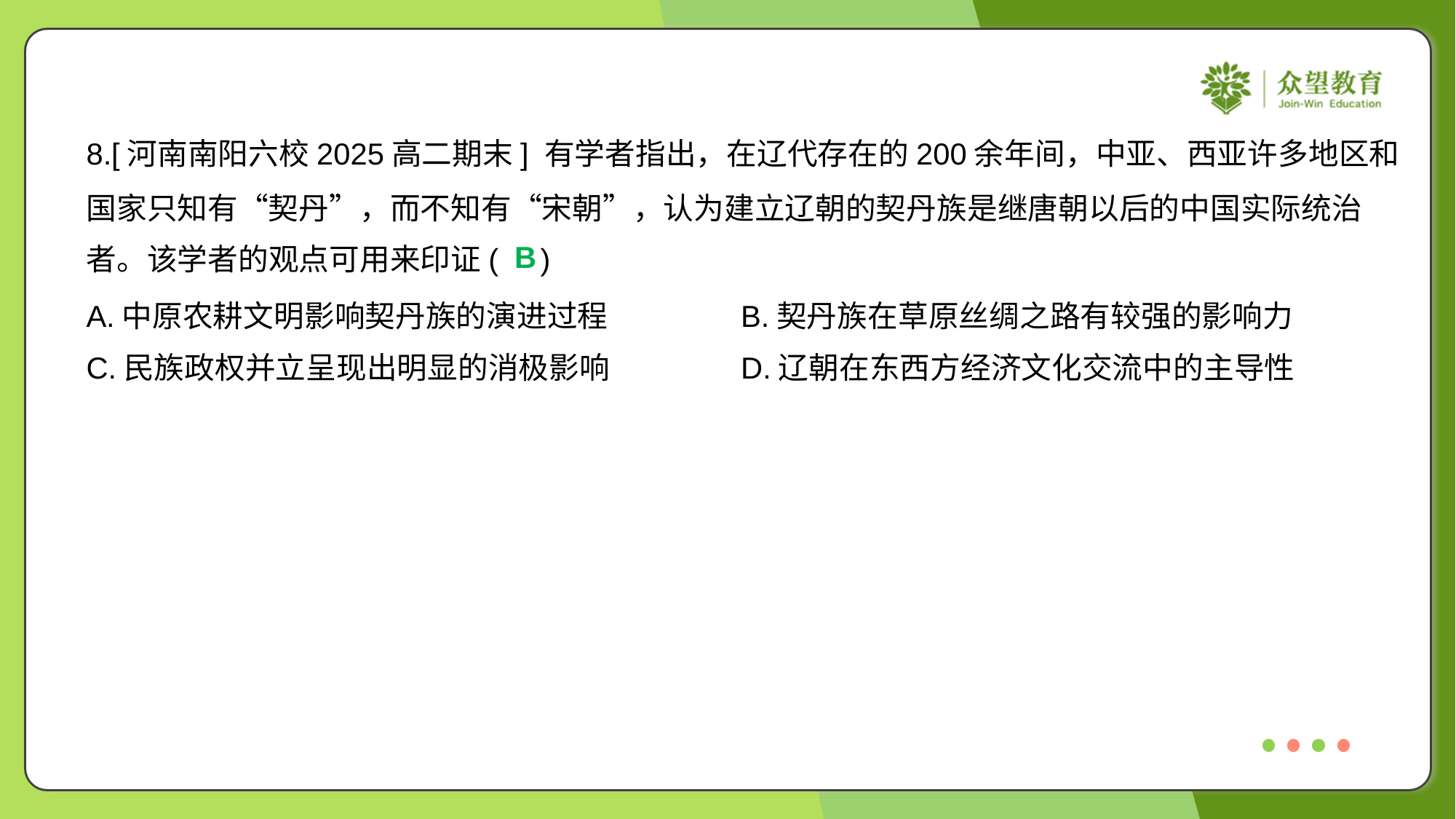

8.[河南南阳六校2025高二期末] 有学者指出，在辽代存在的200余年间，中亚、西亚许多地区和
国家只知有“契丹”，而不知有“宋朝”，认为建立辽朝的契丹族是继唐朝以后的中国实际统治
者。该学者的观点可用来印证(     )
B
A.中原农耕文明影响契丹族的演进过程	B.契丹族在草原丝绸之路有较强的影响力
C.民族政权并立呈现出明显的消极影响	D.辽朝在东西方经济文化交流中的主导性